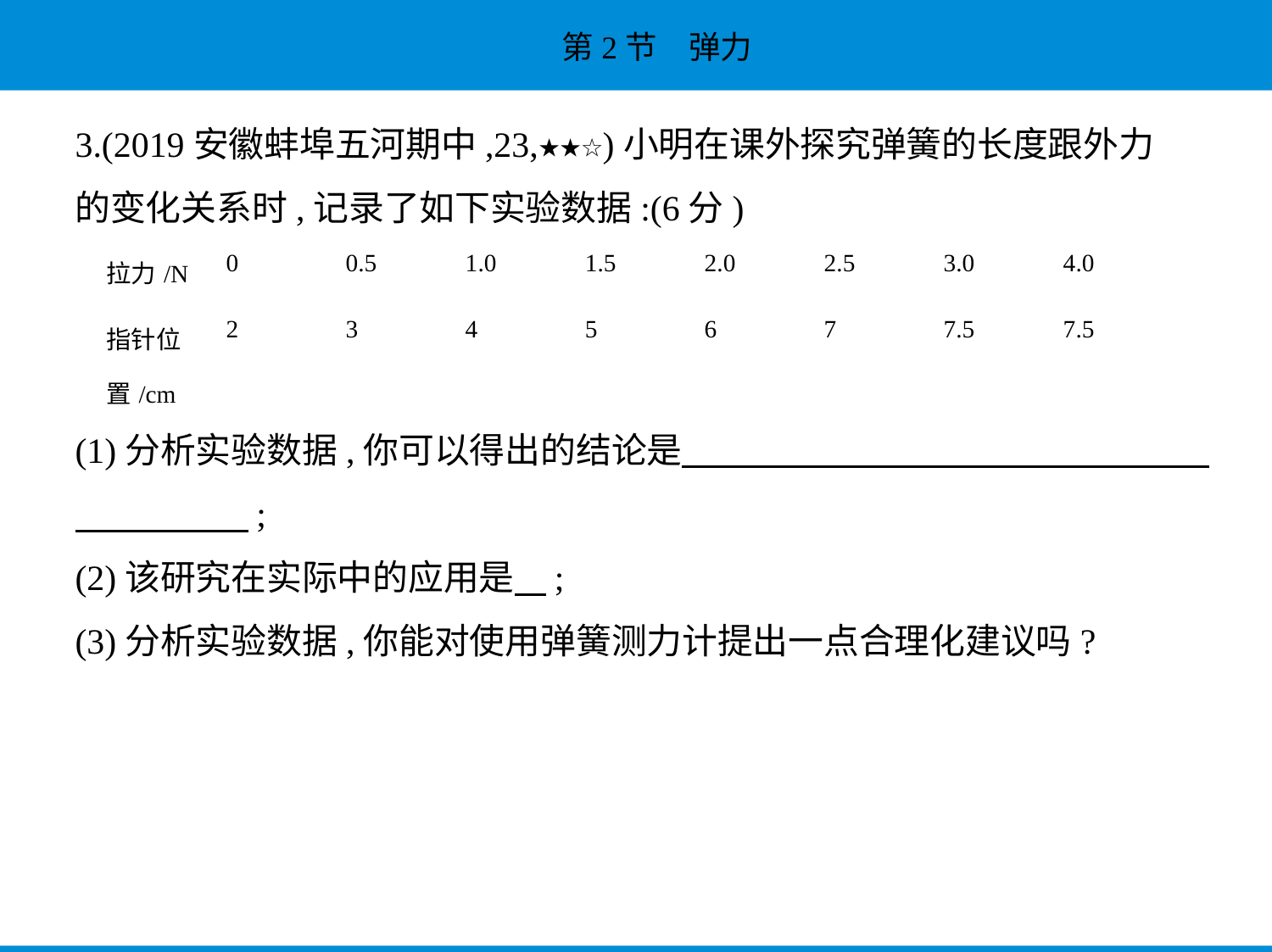

3.(2019安徽蚌埠五河期中,23,★★☆)小明在课外探究弹簧的长度跟外力
的变化关系时,记录了如下实验数据:(6分)
| 拉力/N | 0 | 0.5 | 1.0 | 1.5 | 2.0 | 2.5 | 3.0 | 4.0 |
| --- | --- | --- | --- | --- | --- | --- | --- | --- |
| 指针位 置/cm | 2 | 3 | 4 | 5 | 6 | 7 | 7.5 | 7.5 |
(1)分析实验数据,你可以得出的结论是　　　　　　　　　　　　　　    
　　　　    ;
(2)该研究在实际中的应用是    ;
(3)分析实验数据,你能对使用弹簧测力计提出一点合理化建议吗?